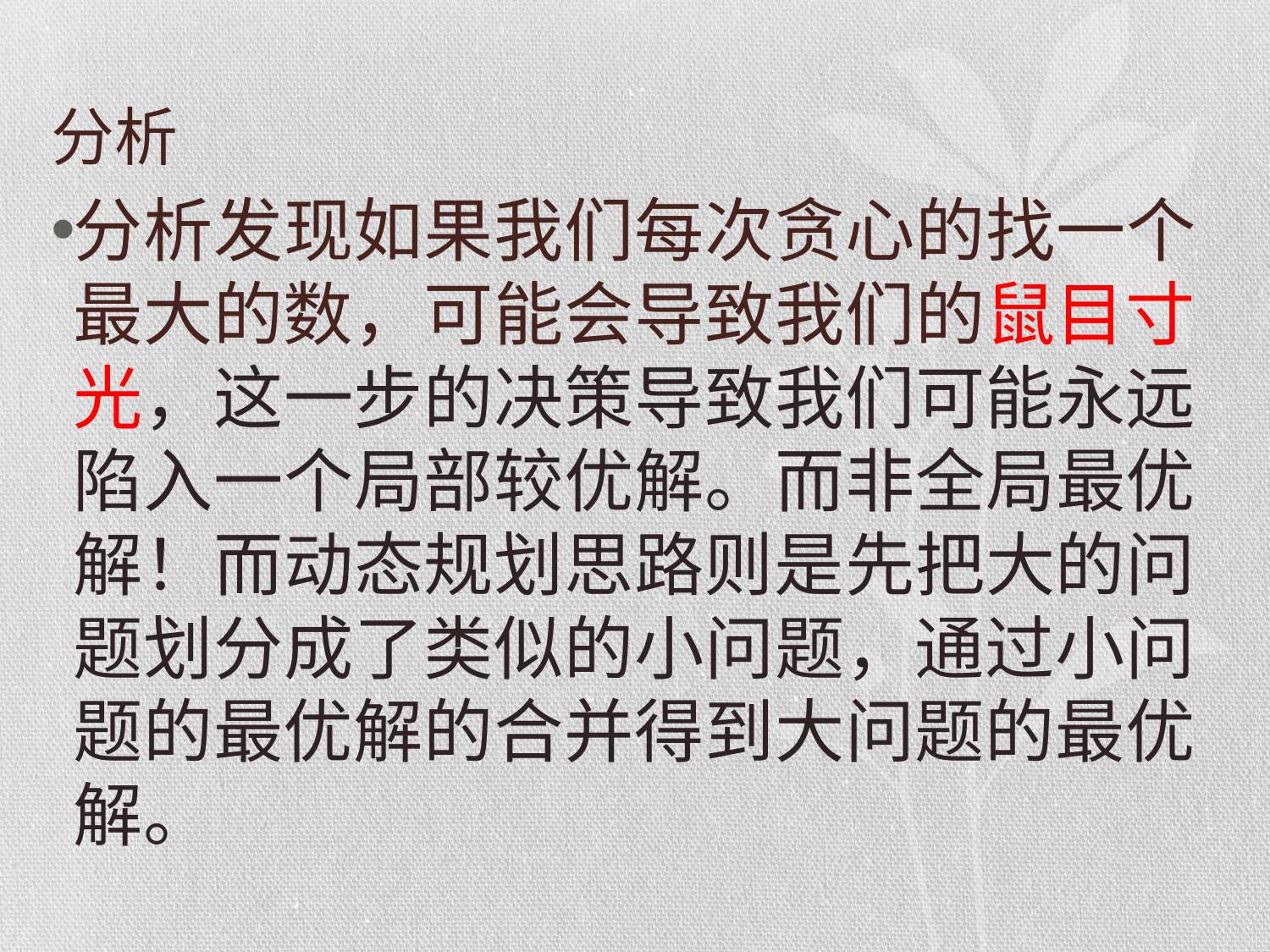

# 分析
分析发现如果我们每次贪心的找一个最大的数，可能会导致我们的鼠目寸光，这一步的决策导致我们可能永远陷入一个局部较优解。而非全局最优解！而动态规划思路则是先把大的问题划分成了类似的小问题，通过小问题的最优解的合并得到大问题的最优解。